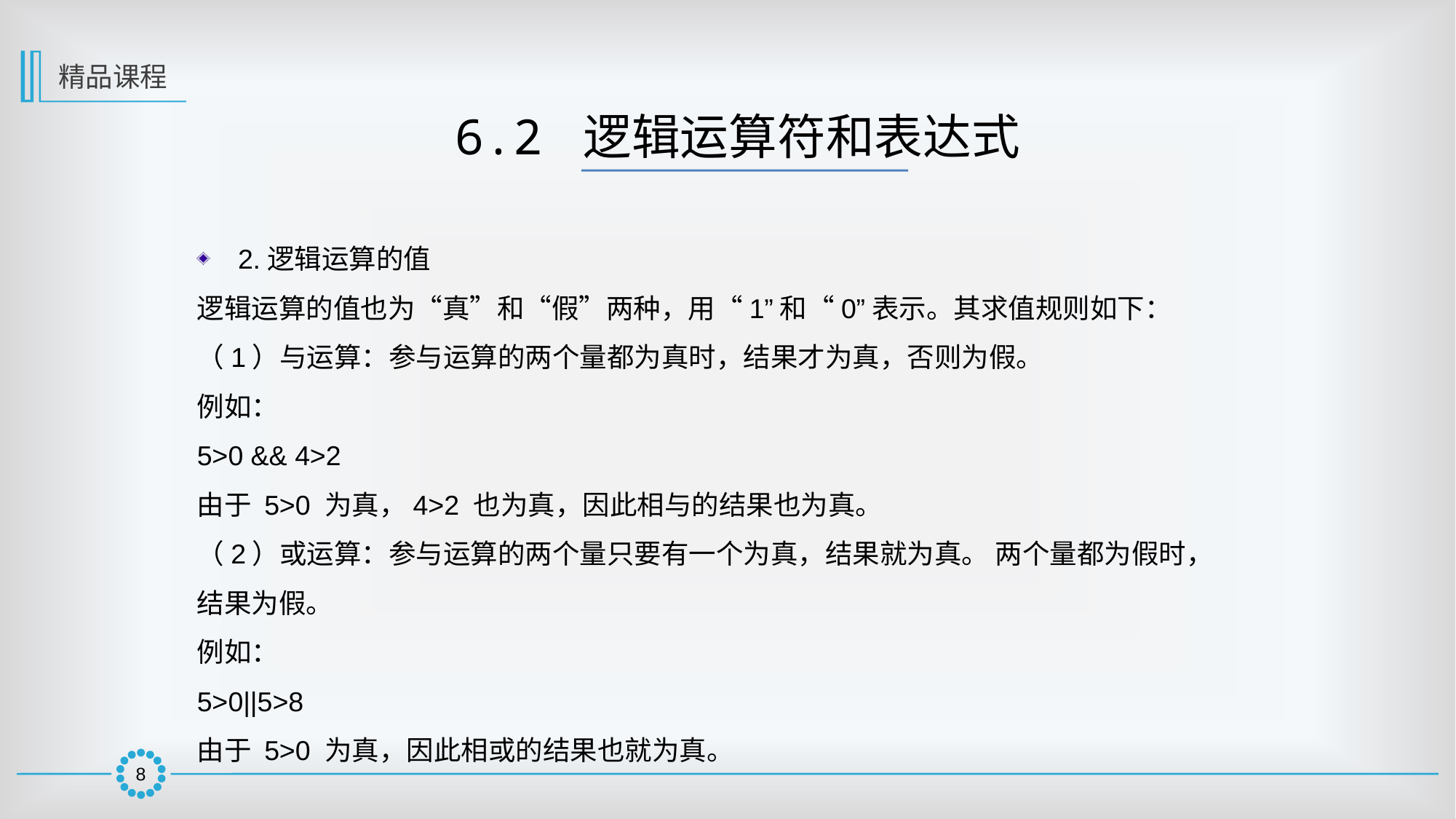

精品课程
6.2 逻辑运算符和表达式

2.逻辑运算的值
逻辑运算的值也为“真”和“假”两种，用“1”和“0”表示。其求值规则如下：
（1）与运算：参与运算的两个量都为真时，结果才为真，否则为假。
例如：
5>0 && 4>2
由于 5>0 为真，4>2 也为真，因此相与的结果也为真。
（2）或运算：参与运算的两个量只要有一个为真，结果就为真。 两个量都为假时，
结果为假。
例如：
5>0||5>8
由于 5>0 为真，因此相或的结果也就为真。

8